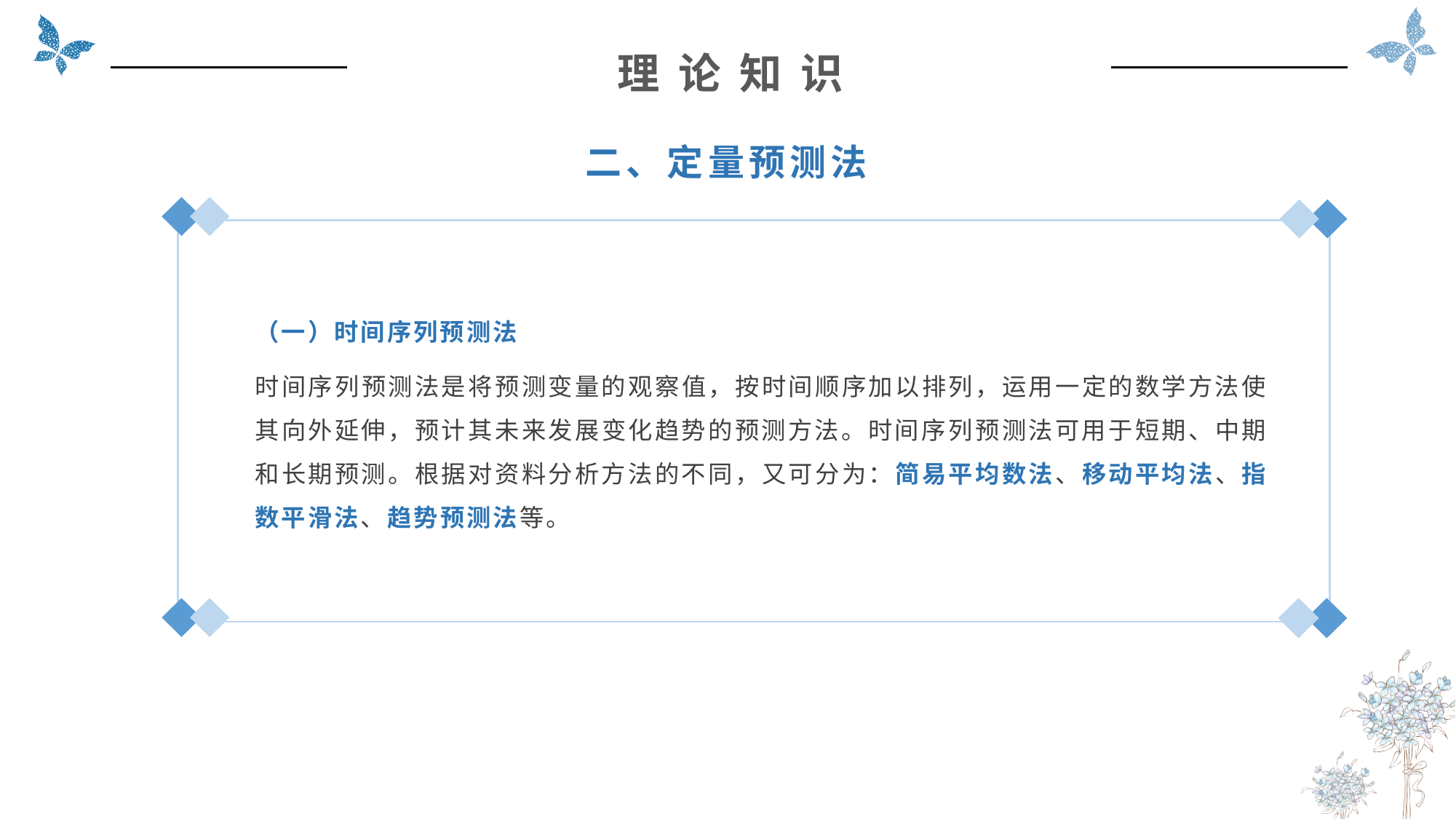

理 论 知 识
二、定量预测法

（一）时间序列预测法
时间序列预测法是将预测变量的观察值，按时间顺序加以排列，运用一定的数学方法使其向外延伸，预计其未来发展变化趋势的预测方法。时间序列预测法可用于短期、中期和长期预测。根据对资料分析方法的不同，又可分为：简易平均数法、移动平均法、指数平滑法、趋势预测法等。